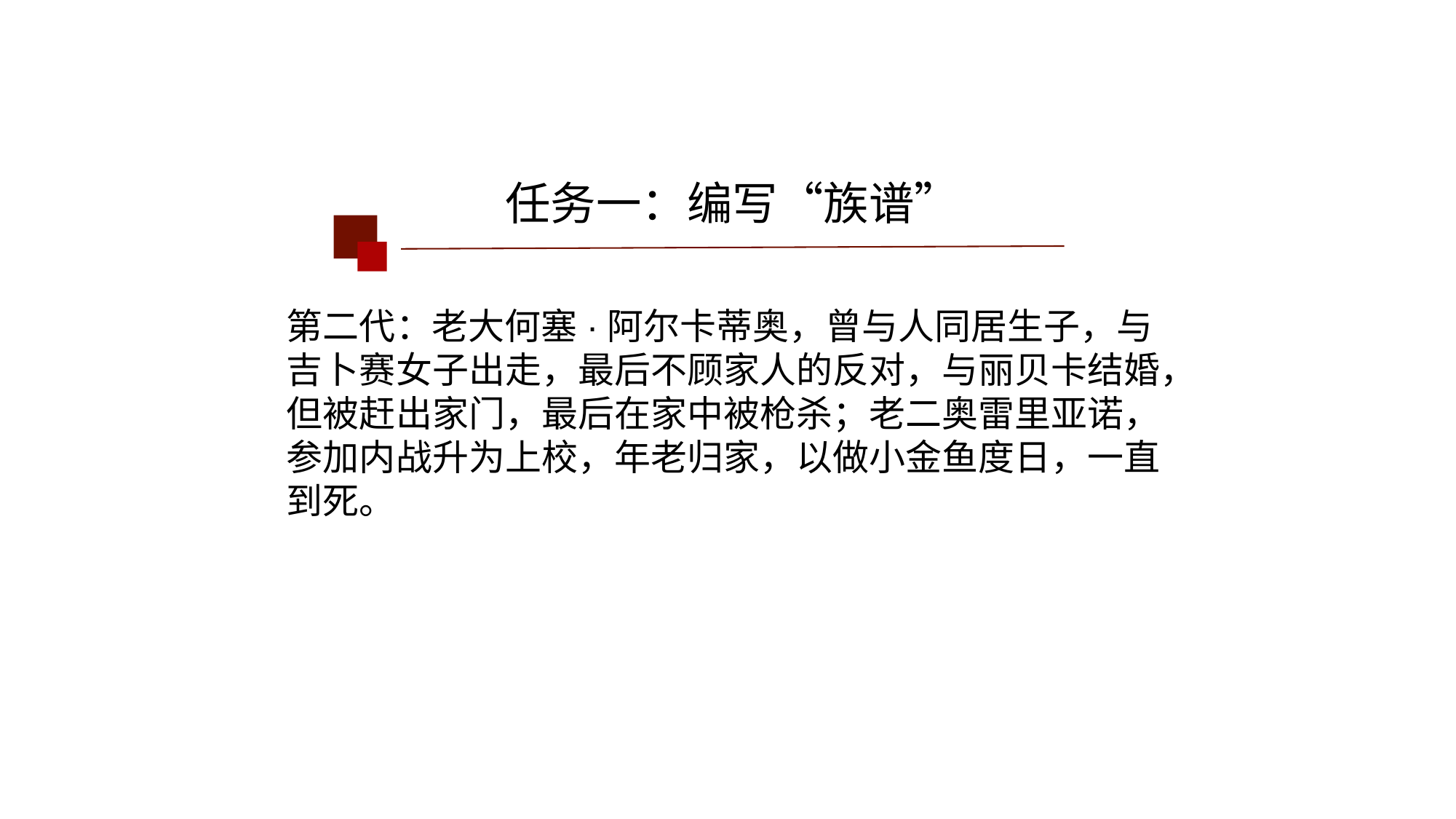

任务一：编写“族谱”

第二代：老大何塞·阿尔卡蒂奥，曾与人同居生子，与吉卜赛女子出走，最后不顾家人的反对，与丽贝卡结婚，但被赶出家门，最后在家中被枪杀；老二奥雷里亚诺，参加内战升为上校，年老归家，以做小金鱼度日，一直到死。